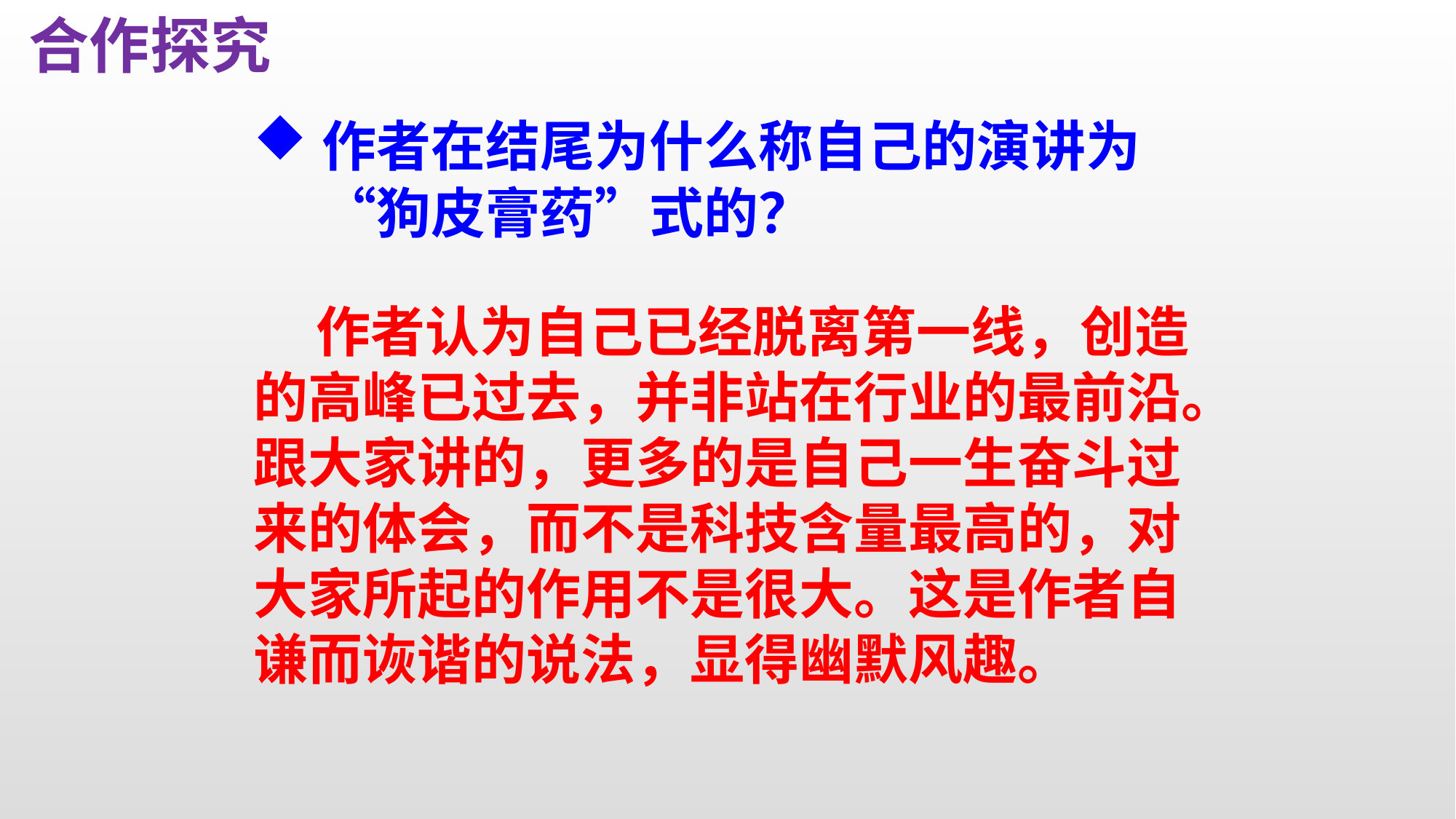

合作探究
作者在结尾为什么称自己的演讲为“狗皮膏药”式的？
    作者认为自己已经脱离第一线，创造的高峰已过去，并非站在行业的最前沿。跟大家讲的，更多的是自己一生奋斗过来的体会，而不是科技含量最高的，对大家所起的作用不是很大。这是作者自谦而诙谐的说法，显得幽默风趣。